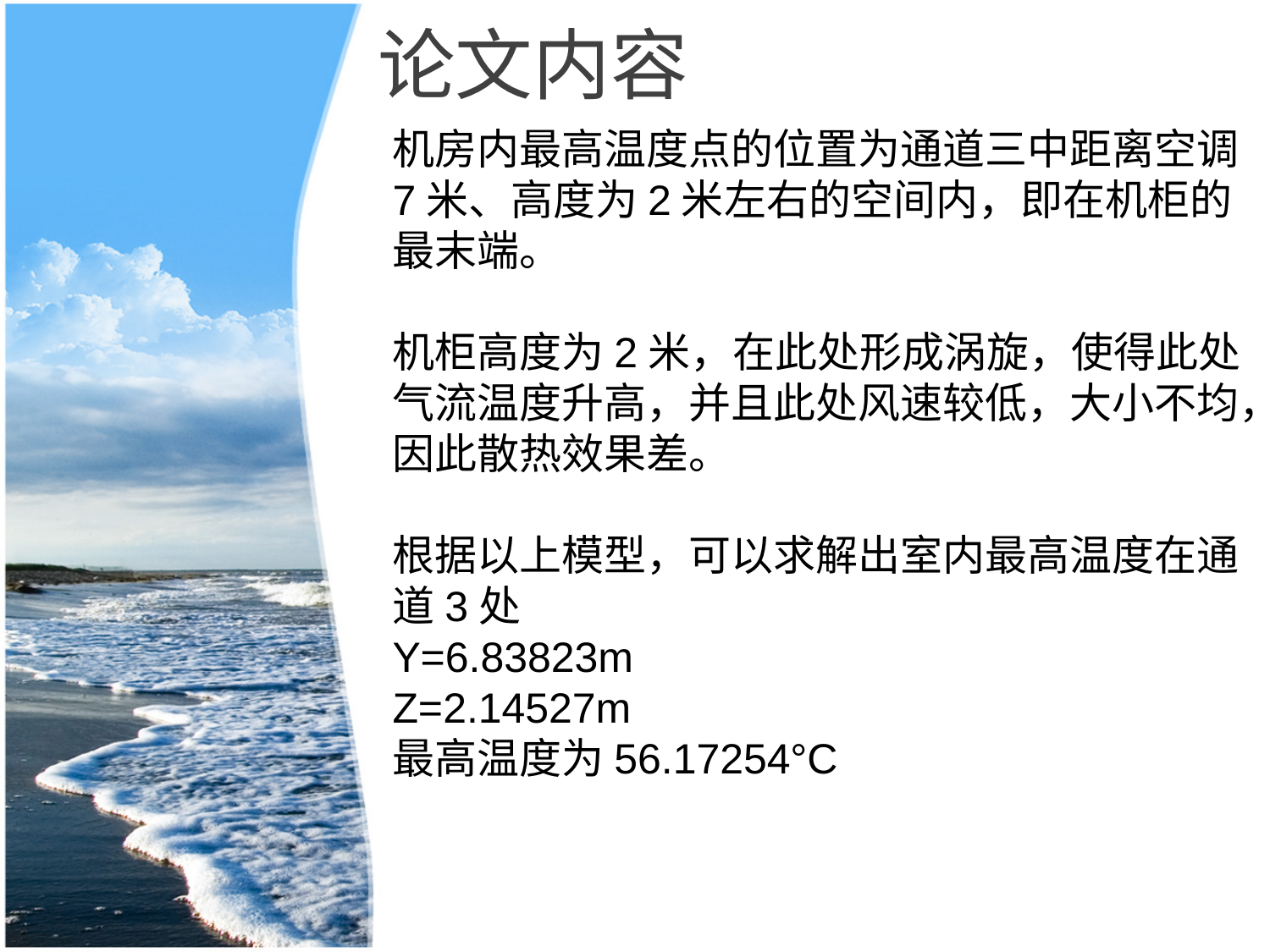

论文内容
机房内最高温度点的位置为通道三中距离空调7米、高度为2米左右的空间内，即在机柜的最末端。

机柜高度为2米，在此处形成涡旋，使得此处气流温度升高，并且此处风速较低，大小不均，因此散热效果差。

根据以上模型，可以求解出室内最高温度在通道3处
Y=6.83823m
Z=2.14527m
最高温度为56.17254°C